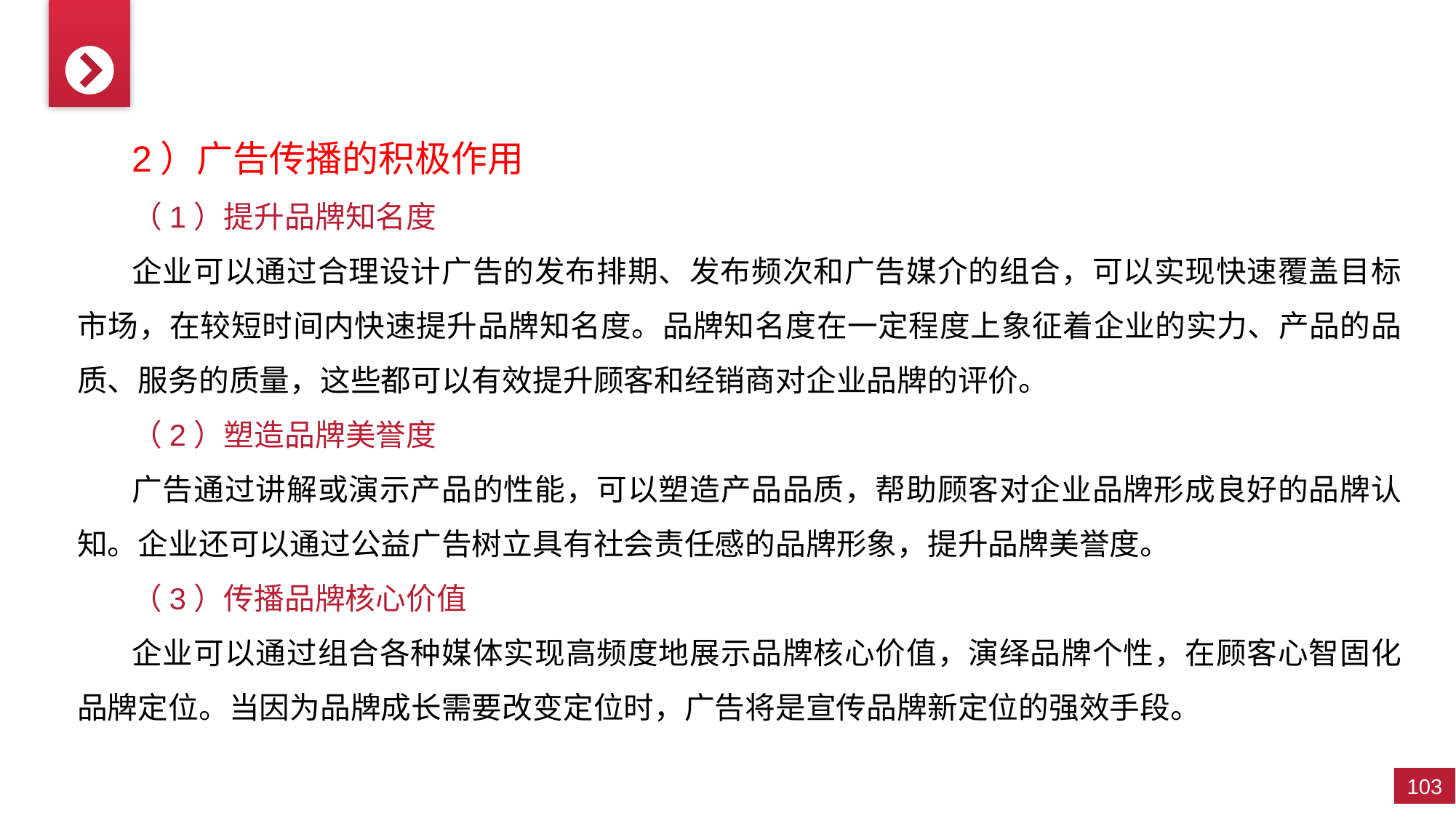

2）广告传播的积极作用
（1）提升品牌知名度
企业可以通过合理设计广告的发布排期、发布频次和广告媒介的组合，可以实现快速覆盖目标市场，在较短时间内快速提升品牌知名度。品牌知名度在一定程度上象征着企业的实力、产品的品质、服务的质量，这些都可以有效提升顾客和经销商对企业品牌的评价。
（2）塑造品牌美誉度
广告通过讲解或演示产品的性能，可以塑造产品品质，帮助顾客对企业品牌形成良好的品牌认知。企业还可以通过公益广告树立具有社会责任感的品牌形象，提升品牌美誉度。
（3）传播品牌核心价值
企业可以通过组合各种媒体实现高频度地展示品牌核心价值，演绎品牌个性，在顾客心智固化品牌定位。当因为品牌成长需要改变定位时，广告将是宣传品牌新定位的强效手段。